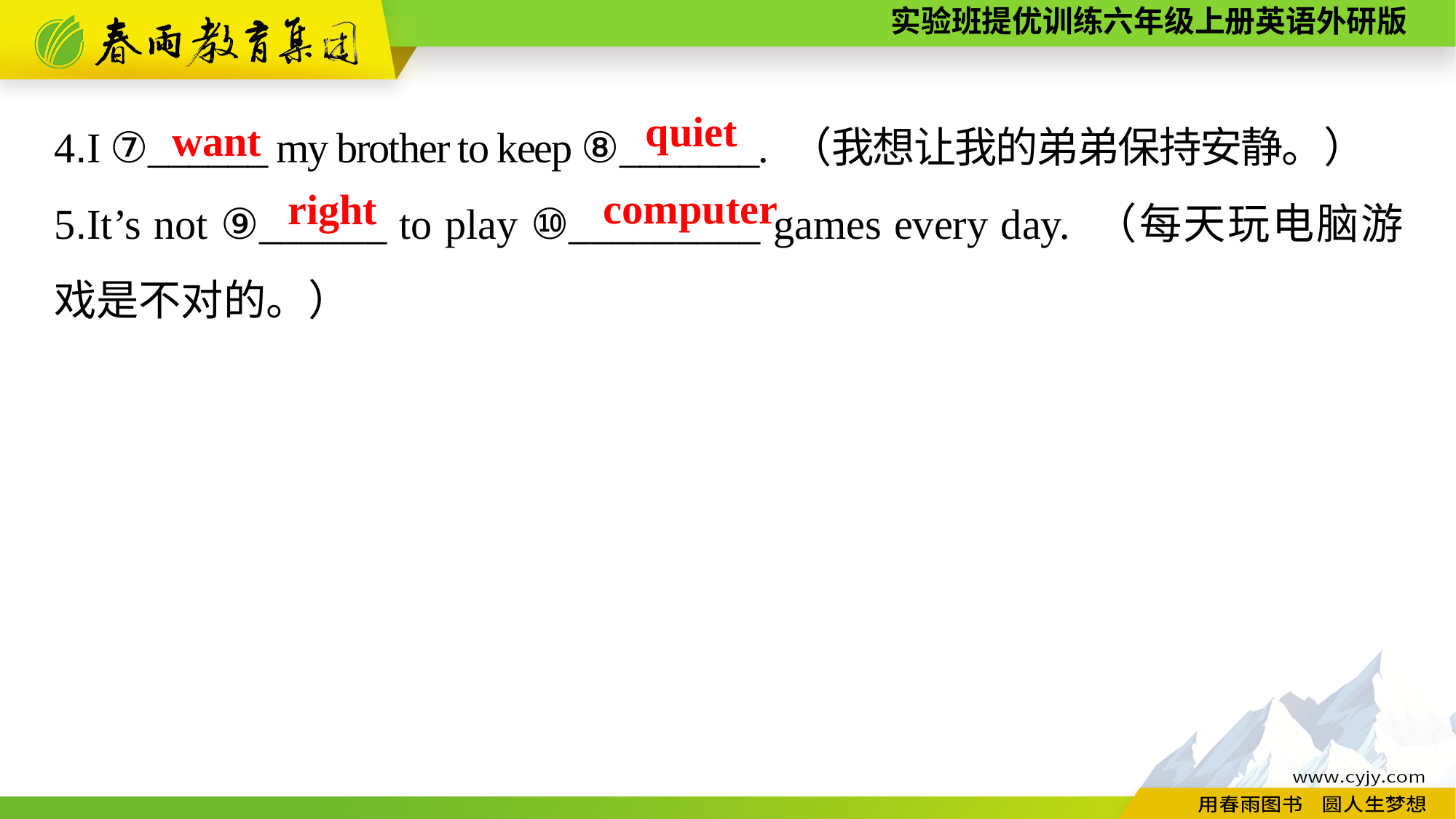

4.I ⑦______ my brother to keep ⑧_______. （我想让我的弟弟保持安静。）
5.It’s not ⑨______ to play ⑩_________ games every day. （每天玩电脑游戏是不对的。）
quiet
want
computer
right